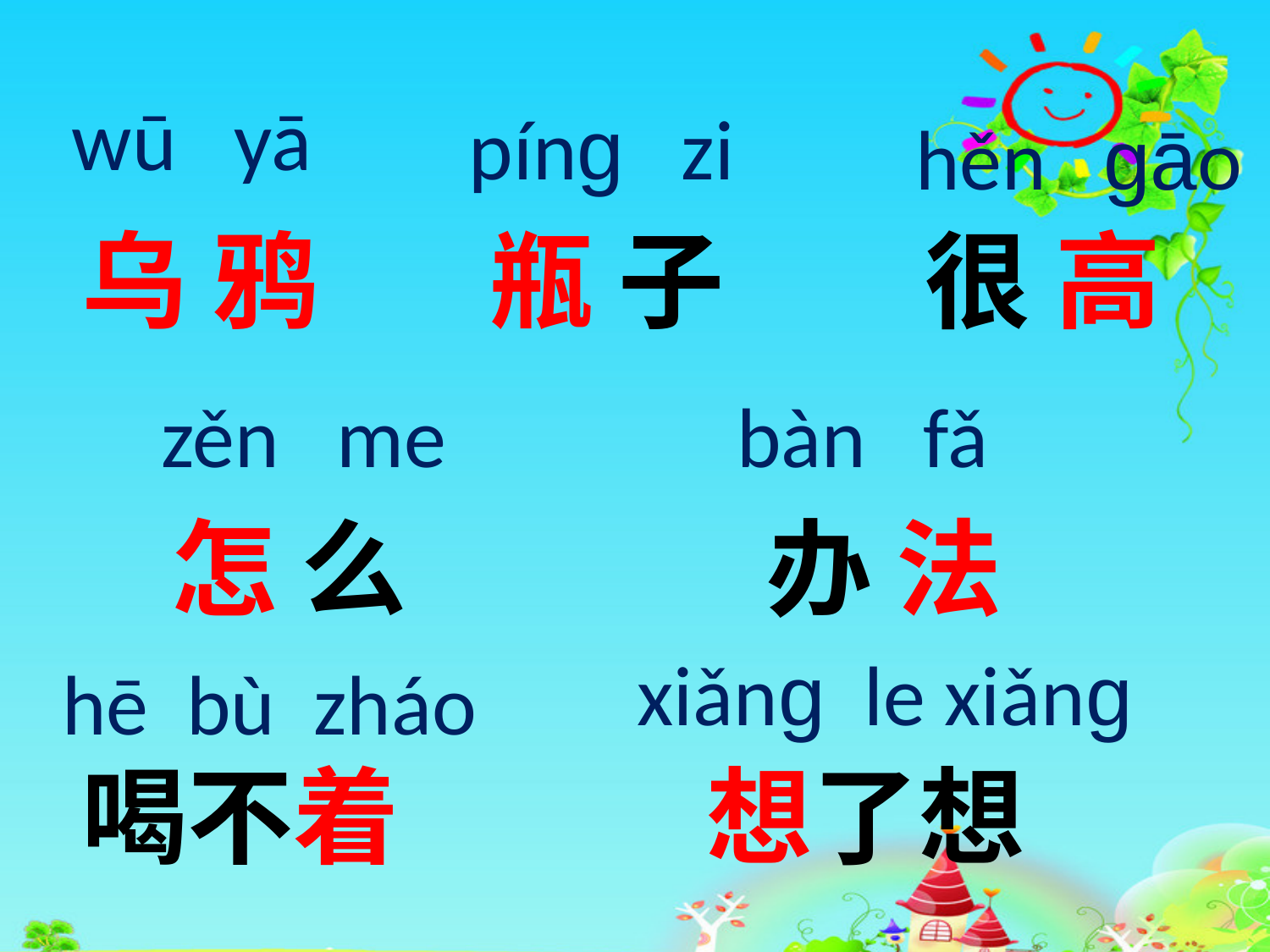

# wū   yā
píng   zi
hěn   gāo
乌 鸦
瓶 子
很 高
zěn   me
bàn   fǎ
怎 么
办 法
xiǎng  le xiǎng
hē  bù  zháo
喝不着
想了想